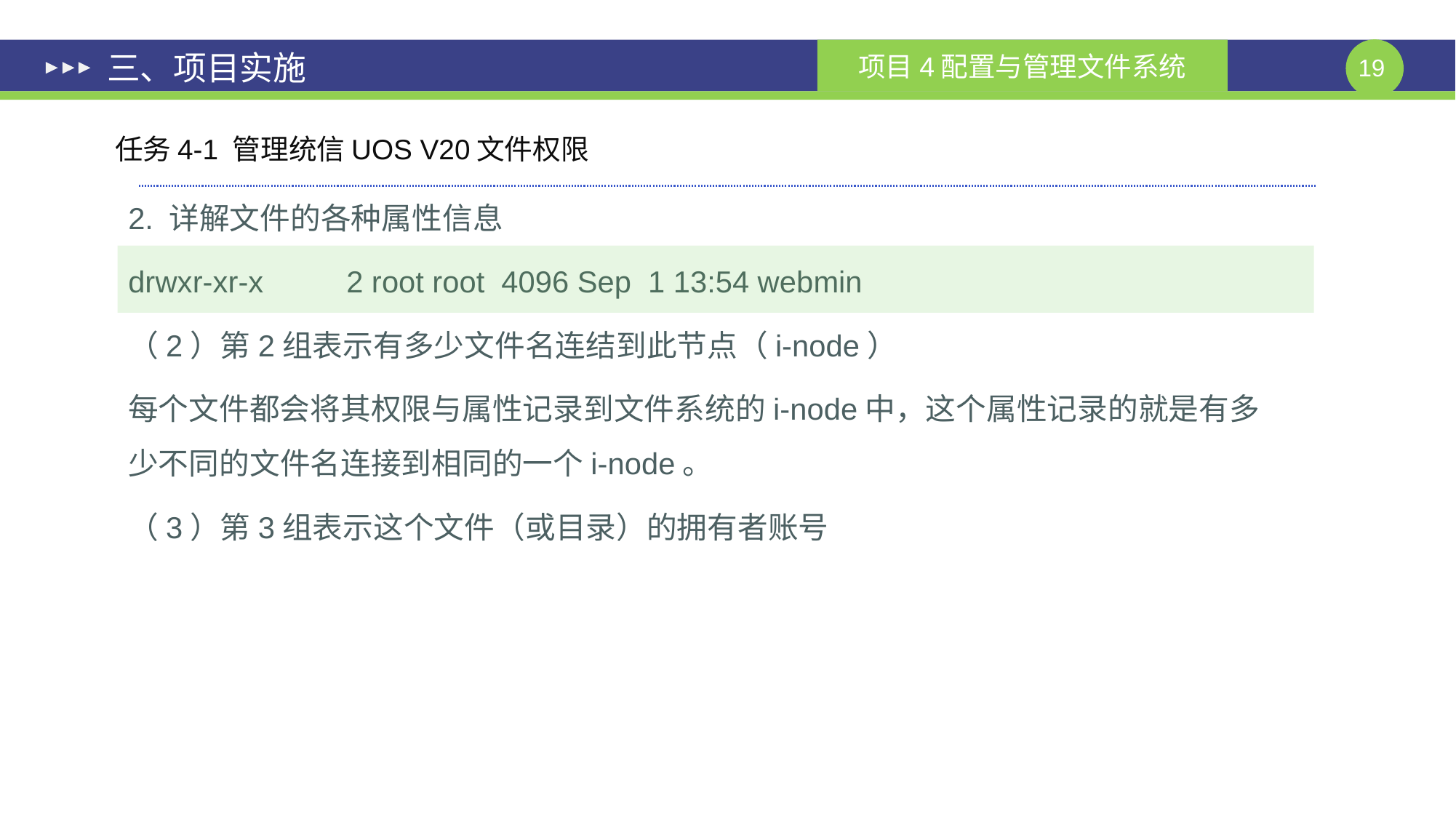

# 三、项目实施
任务4-1 管理统信UOS V20文件权限
2. 详解文件的各种属性信息
drwxr-xr-x 	2 root root  4096 Sep  1 13:54 webmin
（2）第2组表示有多少文件名连结到此节点（i-node）
每个文件都会将其权限与属性记录到文件系统的i-node中，这个属性记录的就是有多少不同的文件名连接到相同的一个i-node。
（3）第3组表示这个文件（或目录）的拥有者账号